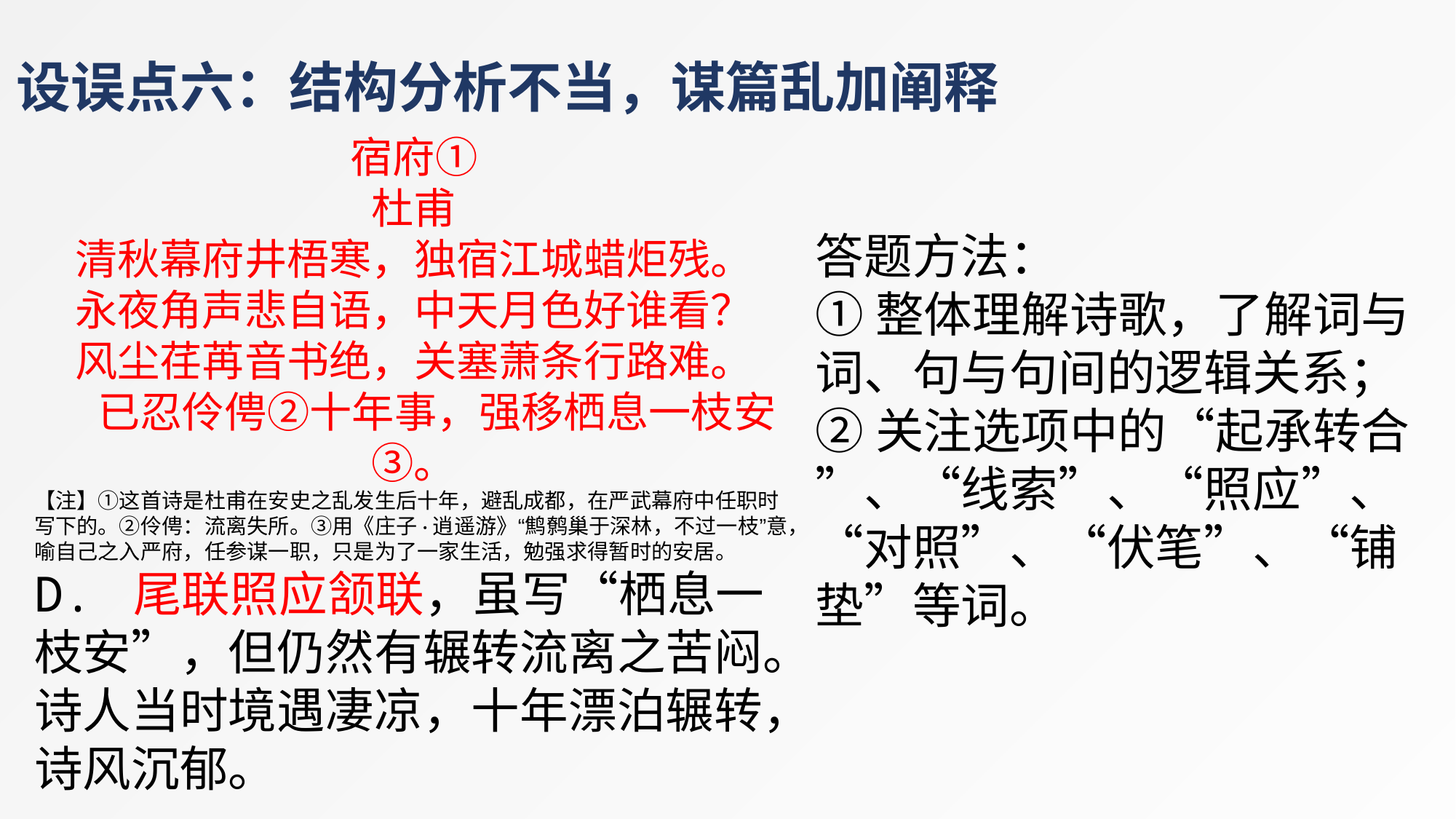

设误点六：结构分析不当，谋篇乱加阐释
宿府①
杜甫
清秋幕府井梧寒，独宿江城蜡炬残。
永夜角声悲自语，中天月色好谁看？
风尘荏苒音书绝，关塞萧条行路难。
   已忍伶俜②十年事，强移栖息一枝安③。
【注】①这首诗是杜甫在安史之乱发生后十年，避乱成都，在严武幕府中任职时写下的。②伶俜：流离失所。③用《庄子·逍遥游》“鹪鹩巢于深林，不过一枝”意，喻自己之入严府，任参谋一职，只是为了一家生活，勉强求得暂时的安居。
D. 尾联照应颔联，虽写“栖息一枝安”，但仍然有辗转流离之苦闷。诗人当时境遇凄凉，十年漂泊辗转，诗风沉郁。

答题方法：
①整体理解诗歌，了解词与词、句与句间的逻辑关系；
②关注选项中的“起承转合 ”、“线索”、“照应”、“对照”、“伏笔”、“铺垫”等词。